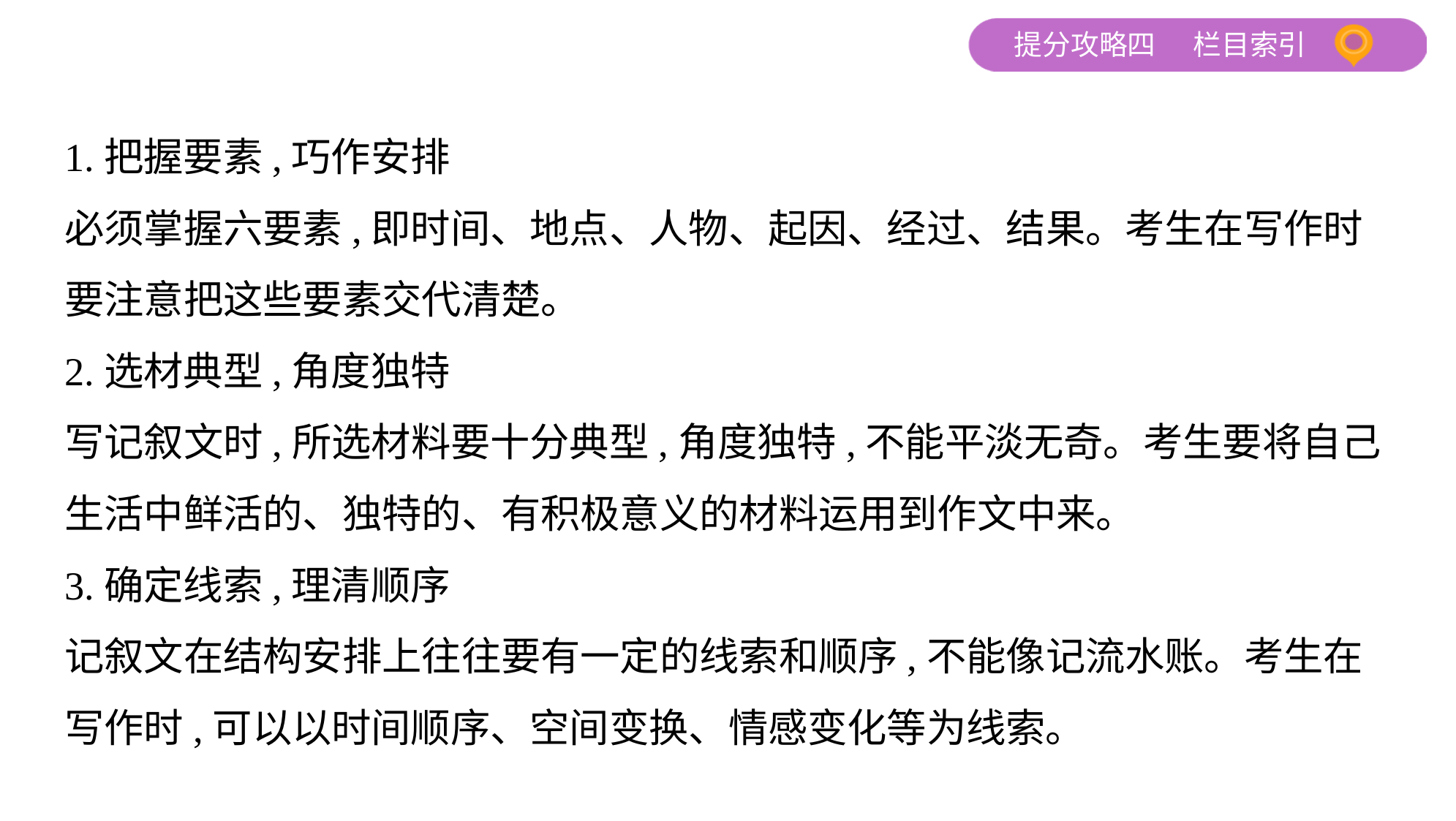

1.把握要素,巧作安排
必须掌握六要素,即时间、地点、人物、起因、经过、结果。考生在写作时
要注意把这些要素交代清楚。
2.选材典型,角度独特
写记叙文时,所选材料要十分典型,角度独特,不能平淡无奇。考生要将自己
生活中鲜活的、独特的、有积极意义的材料运用到作文中来。
3.确定线索,理清顺序
记叙文在结构安排上往往要有一定的线索和顺序,不能像记流水账。考生在
写作时,可以以时间顺序、空间变换、情感变化等为线索。